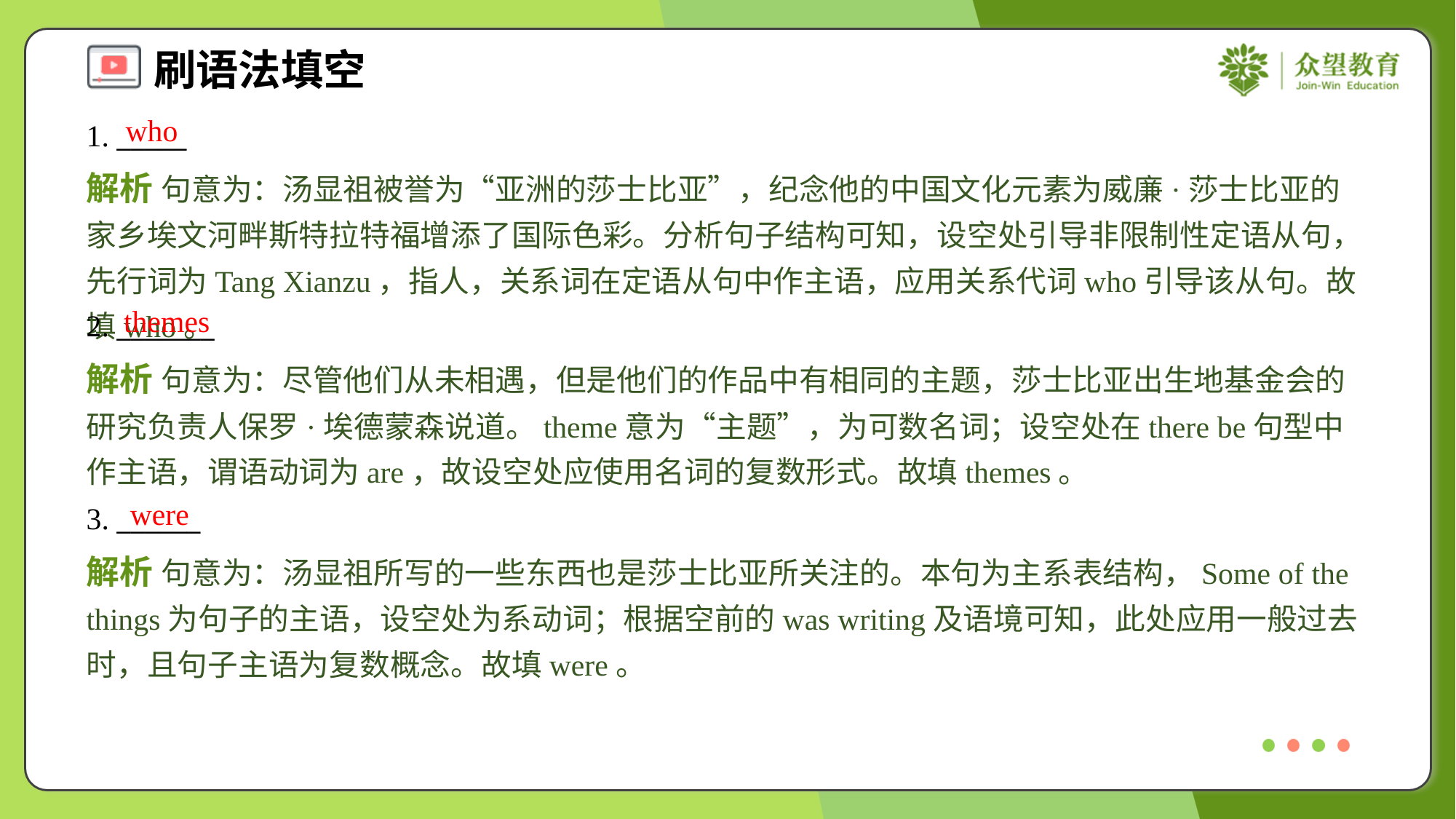

who
1. _____
解析 句意为：汤显祖被誉为“亚洲的莎士比亚”，纪念他的中国文化元素为威廉·莎士比亚的家乡埃文河畔斯特拉特福增添了国际色彩。分析句子结构可知，设空处引导非限制性定语从句，先行词为Tang Xianzu，指人，关系词在定语从句中作主语，应用关系代词who引导该从句。故填who。
themes
2. _______
解析 句意为：尽管他们从未相遇，但是他们的作品中有相同的主题，莎士比亚出生地基金会的研究负责人保罗·埃德蒙森说道。theme意为“主题”，为可数名词；设空处在there be句型中作主语，谓语动词为are，故设空处应使用名词的复数形式。故填themes。
were
3. ______
解析 句意为：汤显祖所写的一些东西也是莎士比亚所关注的。本句为主系表结构，Some of the things为句子的主语，设空处为系动词；根据空前的was writing及语境可知，此处应用一般过去时，且句子主语为复数概念。故填were。